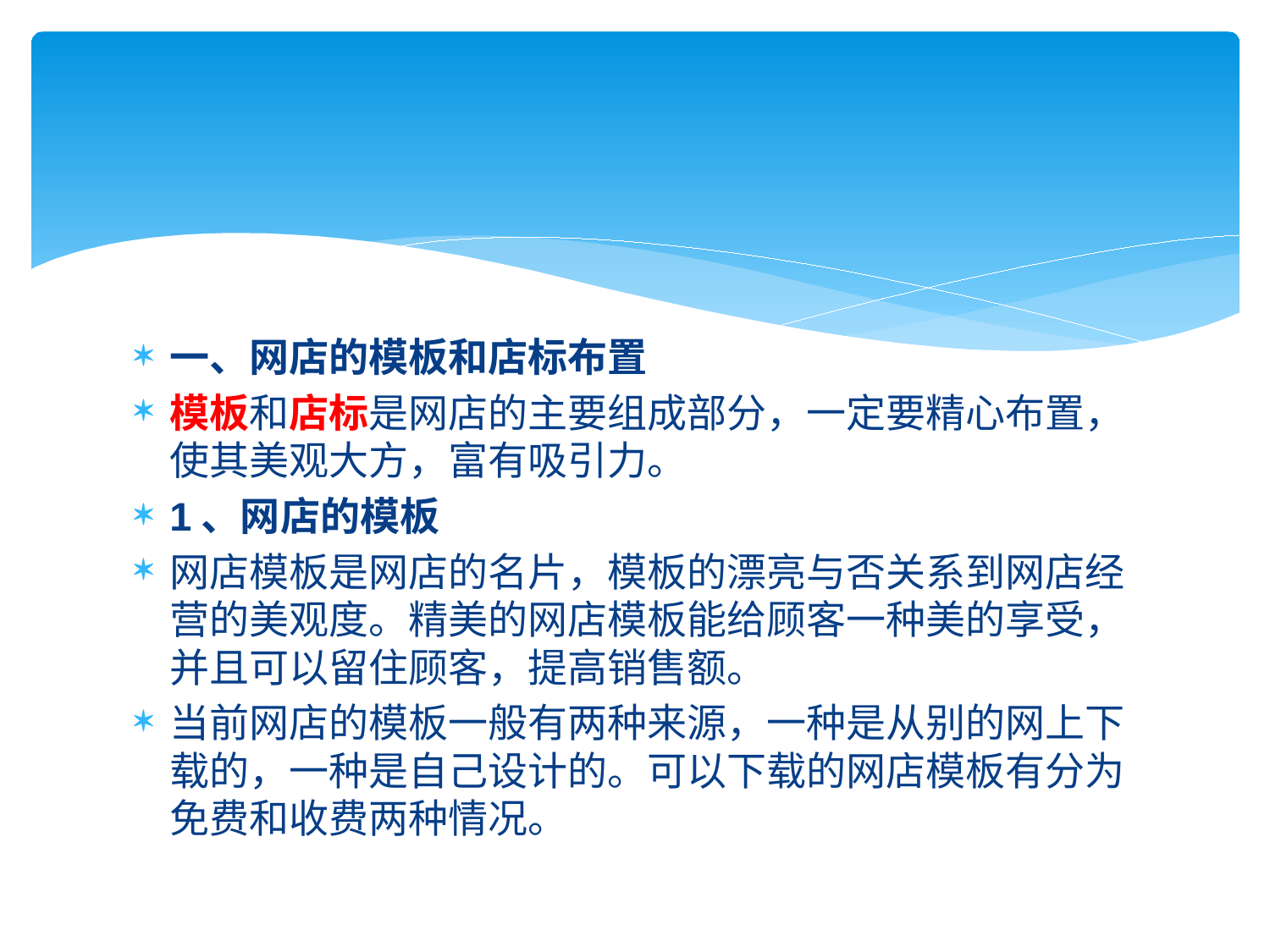

一、网店的模板和店标布置
模板和店标是网店的主要组成部分，一定要精心布置，使其美观大方，富有吸引力。
1、网店的模板
网店模板是网店的名片，模板的漂亮与否关系到网店经营的美观度。精美的网店模板能给顾客一种美的享受，并且可以留住顾客，提高销售额。
当前网店的模板一般有两种来源，一种是从别的网上下载的，一种是自己设计的。可以下载的网店模板有分为免费和收费两种情况。